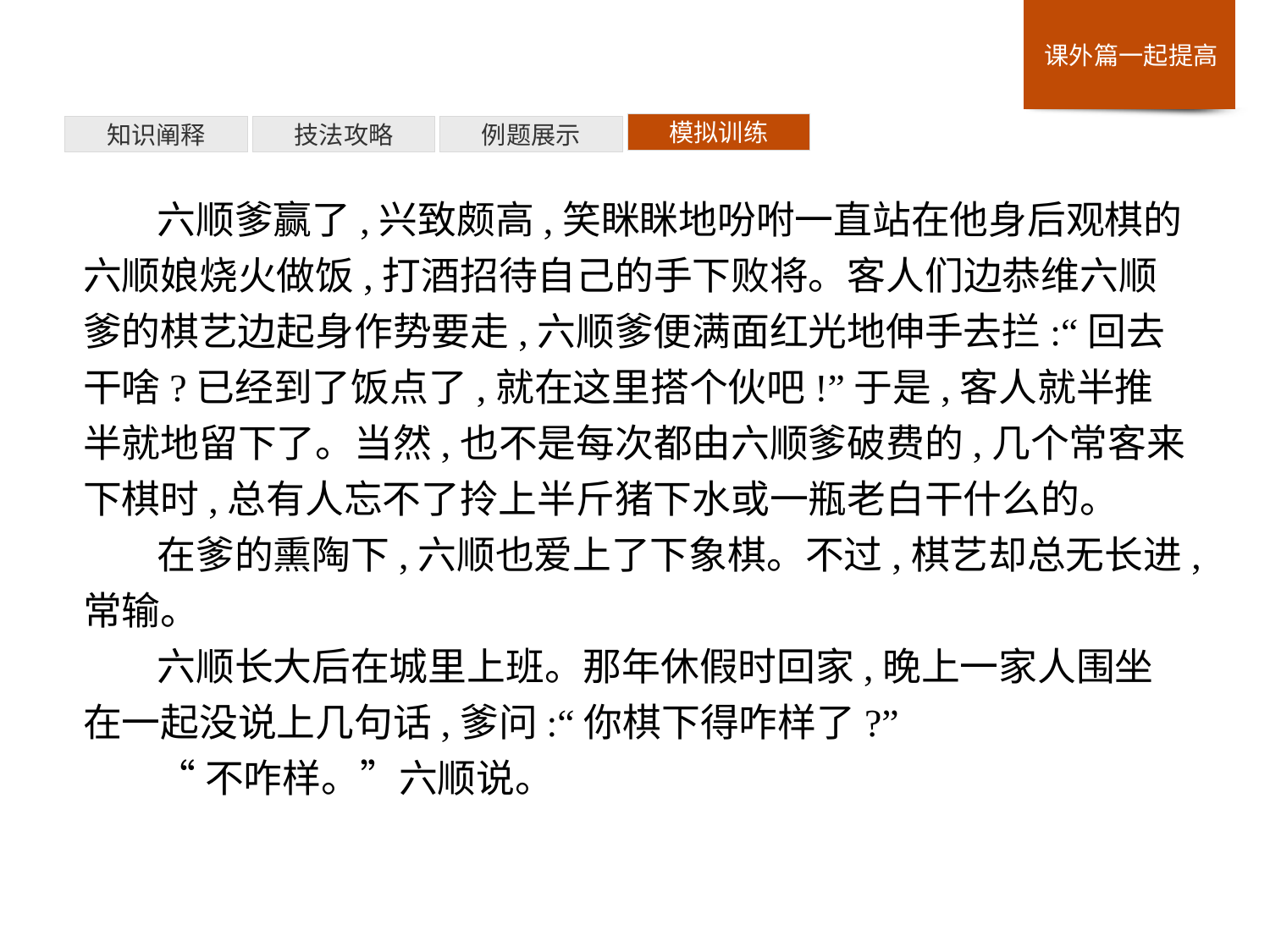

模拟训练
例题展示
技法攻略
知识阐释
六顺爹赢了,兴致颇高,笑眯眯地吩咐一直站在他身后观棋的六顺娘烧火做饭,打酒招待自己的手下败将。客人们边恭维六顺爹的棋艺边起身作势要走,六顺爹便满面红光地伸手去拦:“回去干啥?已经到了饭点了,就在这里搭个伙吧!”于是,客人就半推半就地留下了。当然,也不是每次都由六顺爹破费的,几个常客来下棋时,总有人忘不了拎上半斤猪下水或一瓶老白干什么的。
在爹的熏陶下,六顺也爱上了下象棋。不过,棋艺却总无长进,常输。
六顺长大后在城里上班。那年休假时回家,晚上一家人围坐在一起没说上几句话,爹问:“你棋下得咋样了?”
“不咋样。”六顺说。